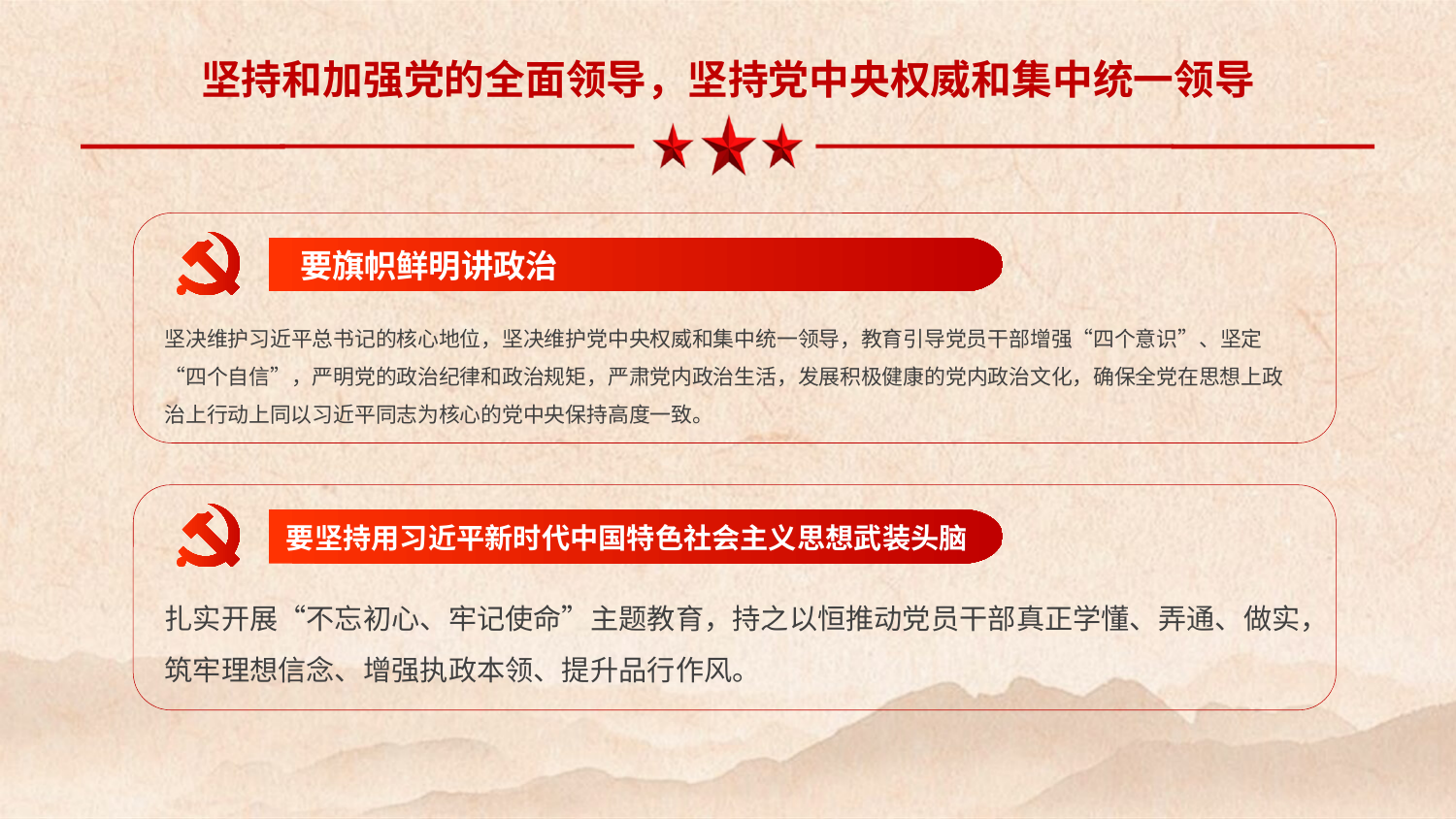

坚持和加强党的全面领导，坚持党中央权威和集中统一领导

要旗帜鲜明讲政治
坚决维护习近平总书记的核心地位，坚决维护党中央权威和集中统一领导，教育引导党员干部增强“四个意识”、坚定“四个自信”，严明党的政治纪律和政治规矩，严肃党内政治生活，发展积极健康的党内政治文化，确保全党在思想上政治上行动上同以习近平同志为核心的党中央保持高度一致。

要坚持用习近平新时代中国特色社会主义思想武装头脑
扎实开展“不忘初心、牢记使命”主题教育，持之以恒推动党员干部真正学懂、弄通、做实，筑牢理想信念、增强执政本领、提升品行作风。